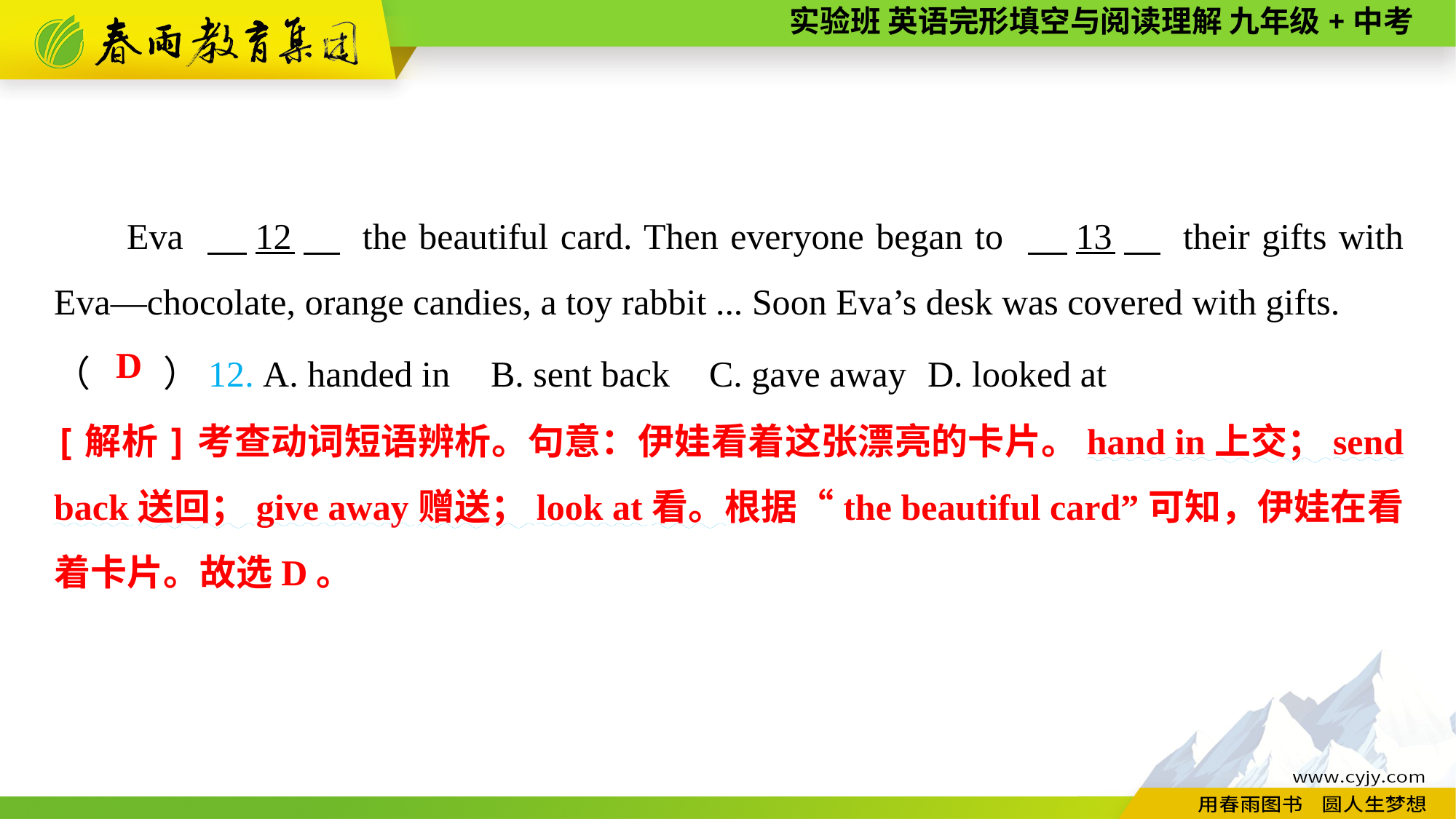

Eva 　12　 the beautiful card. Then everyone began to 　13　 their gifts with Eva—chocolate, orange candies, a toy rabbit ... Soon Eva’s desk was covered with gifts.
（　　）12. A. handed in	B. sent back	C. gave away	D. looked at
D
[解析]考查动词短语辨析。句意：伊娃看着这张漂亮的卡片。hand in上交；send back送回；give away赠送；look at看。根据“the beautiful card”可知，伊娃在看着卡片。故选D。